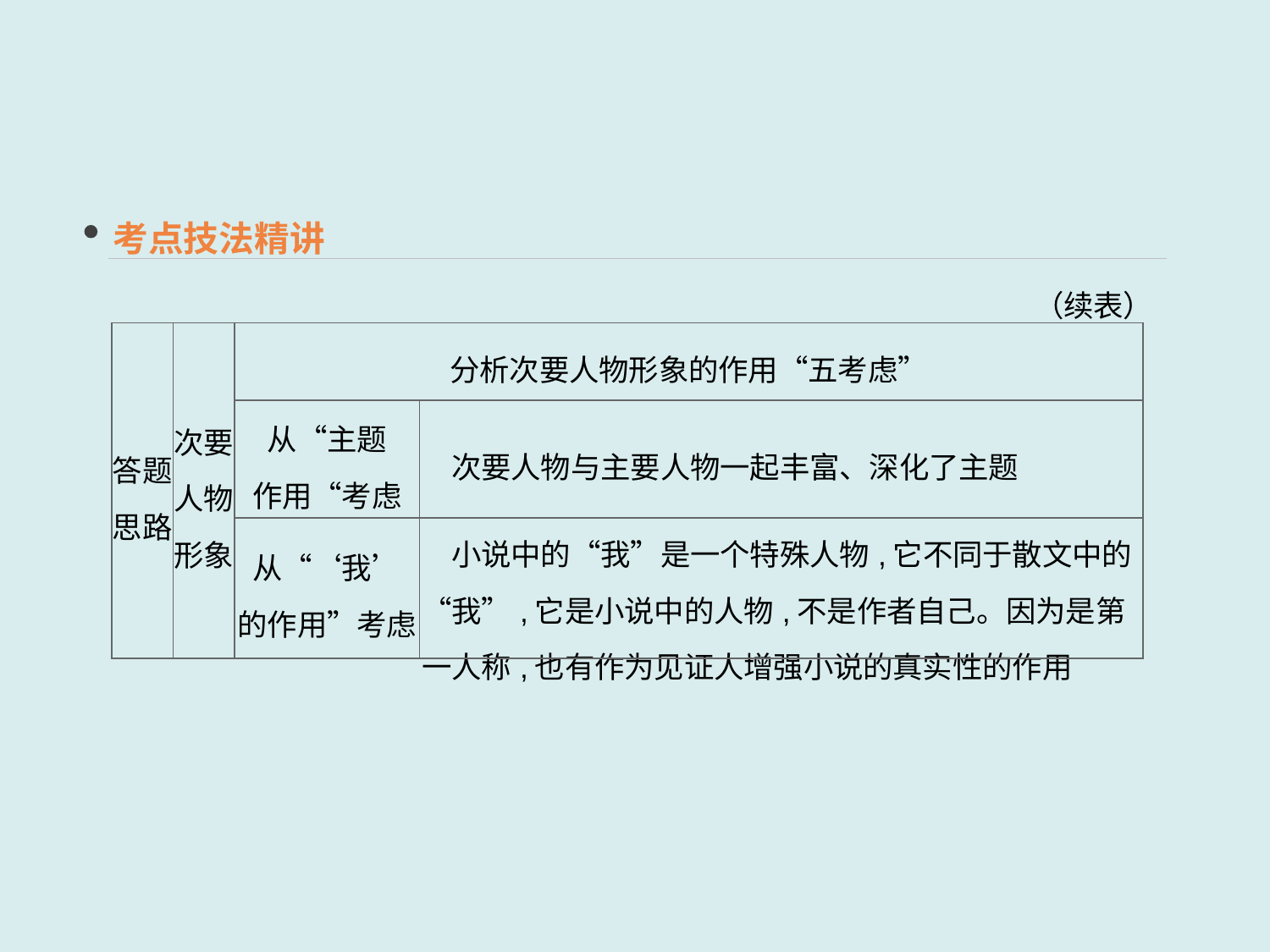

考点技法精讲

（续表）
| 答题 思路 | 次要 人物 形象 | 分析次要人物形象的作用“五考虑” |  |
| --- | --- | --- | --- |
|  |  | 从“主题 作用“考虑 | 次要人物与主要人物一起丰富、深化了主题 |
|  |  | 从“‘我’ 的作用”考虑 | 小说中的“我”是一个特殊人物,它不同于散文中的“我”,它是小说中的人物,不是作者自己。因为是第一人称,也有作为见证人增强小说的真实性的作用 |